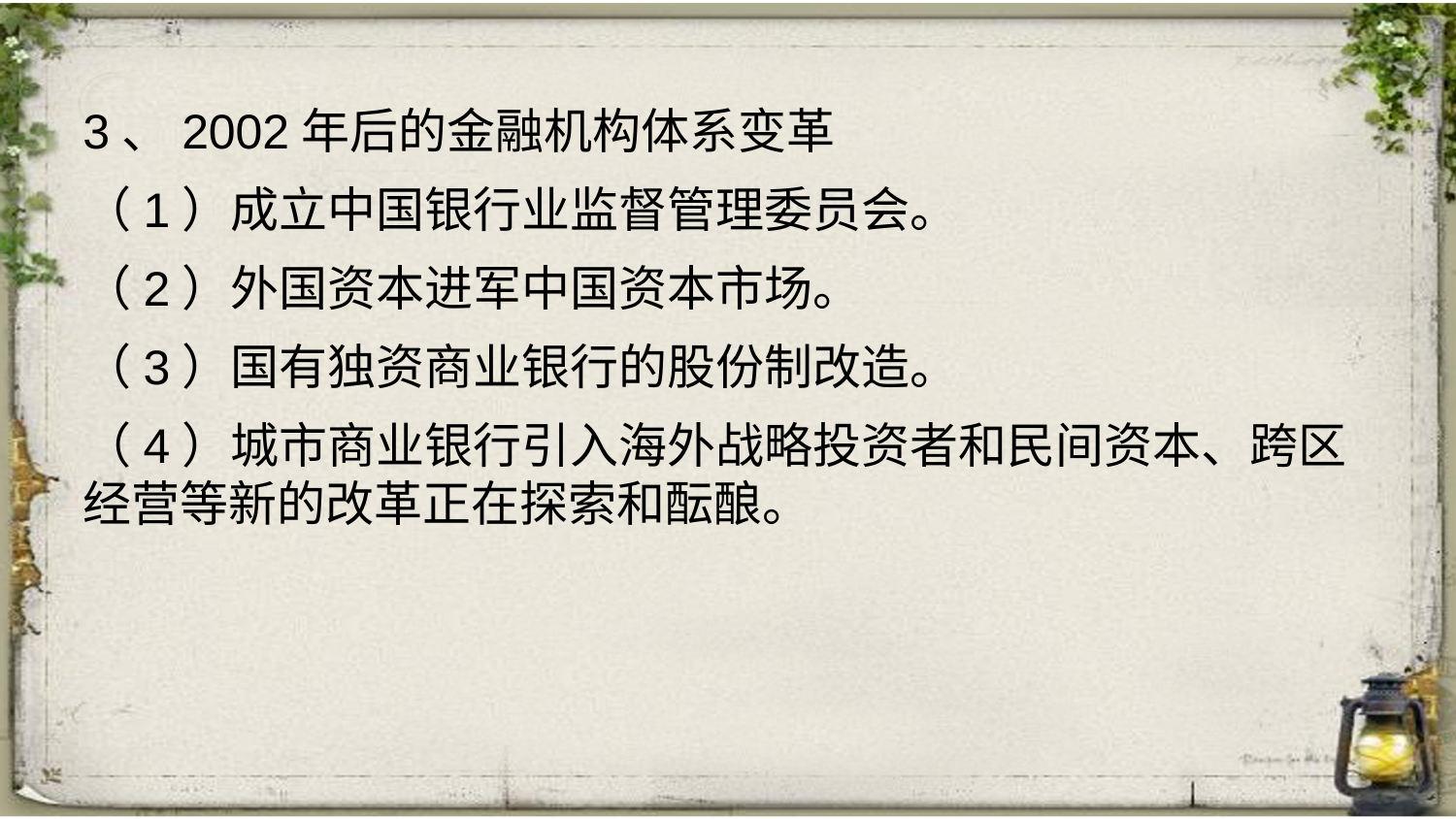

3、2002年后的金融机构体系变革
（1）成立中国银行业监督管理委员会。
（2）外国资本进军中国资本市场。
（3）国有独资商业银行的股份制改造。
（4）城市商业银行引入海外战略投资者和民间资本、跨区经营等新的改革正在探索和酝酿。